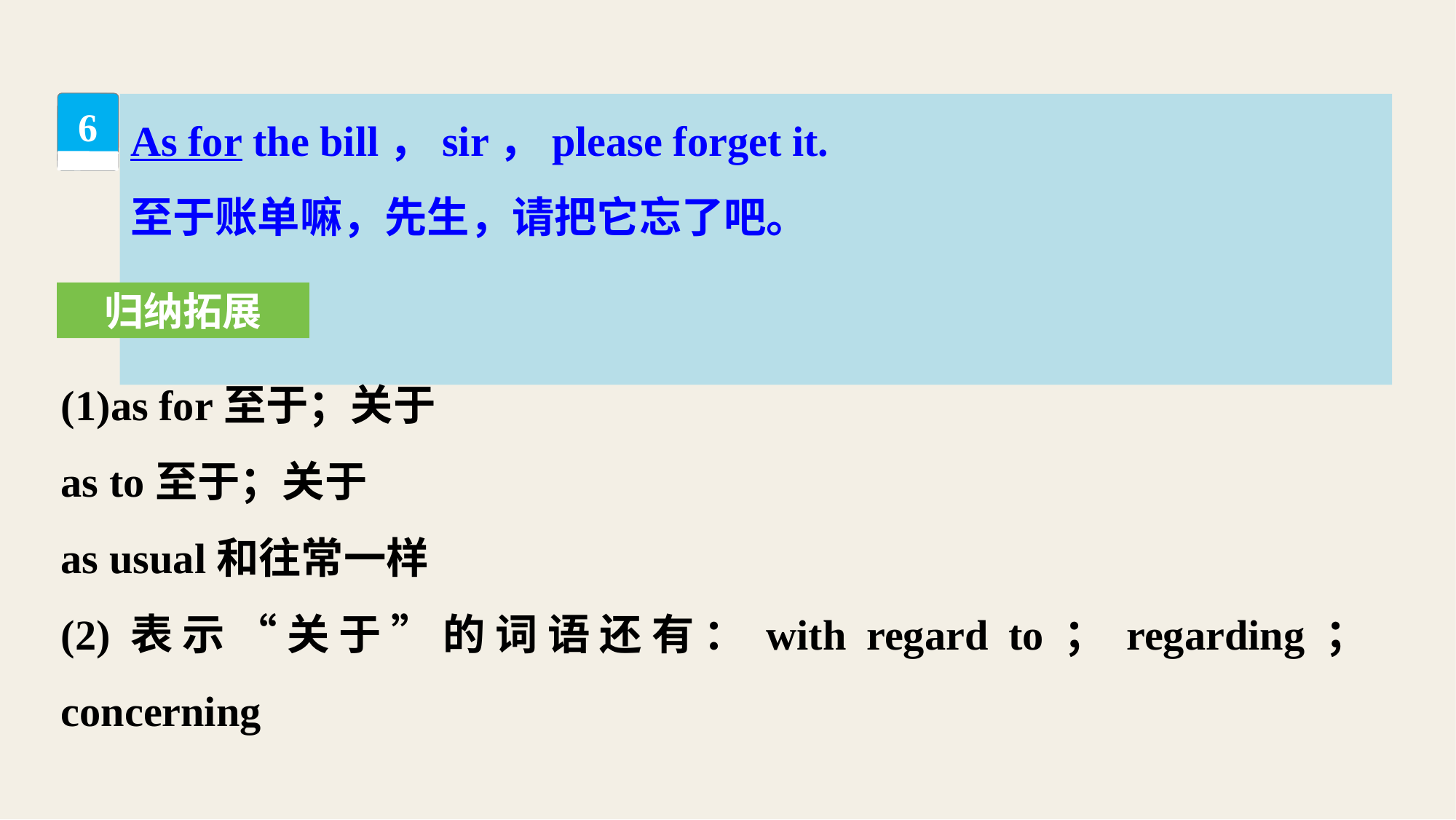

As for the bill，sir，please forget it.
至于账单嘛，先生，请把它忘了吧。

6

归纳拓展
(1)as for至于；关于
as to至于；关于
as usual和往常一样
(2)表示“关于”的词语还有：with regard to；regarding；concerning